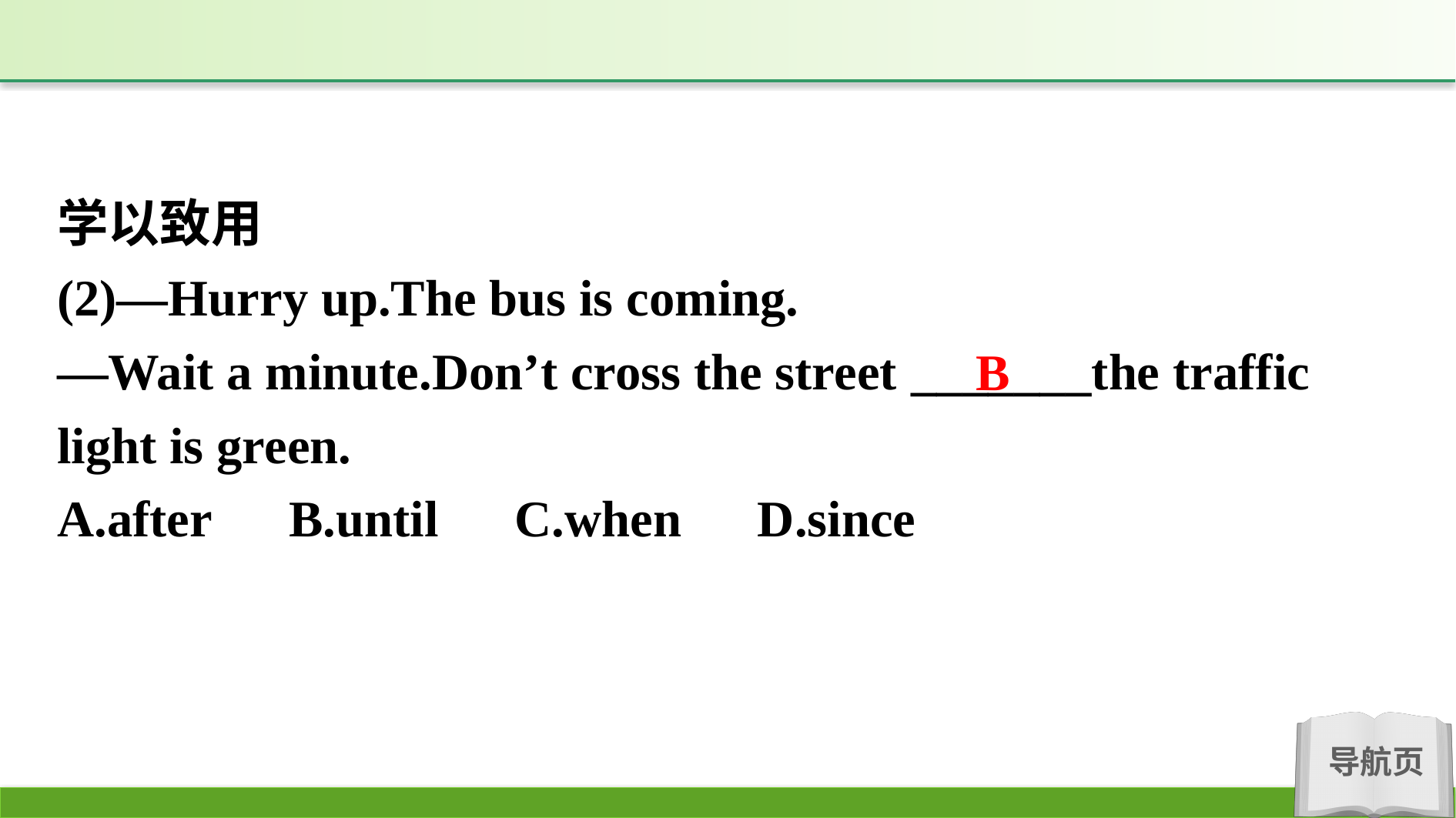

学以致用
(2)—Hurry up.The bus is coming.
—Wait a minute.Don’t cross the street _______the traffic light is green.
A.after　B.until　C.when　D.since
B